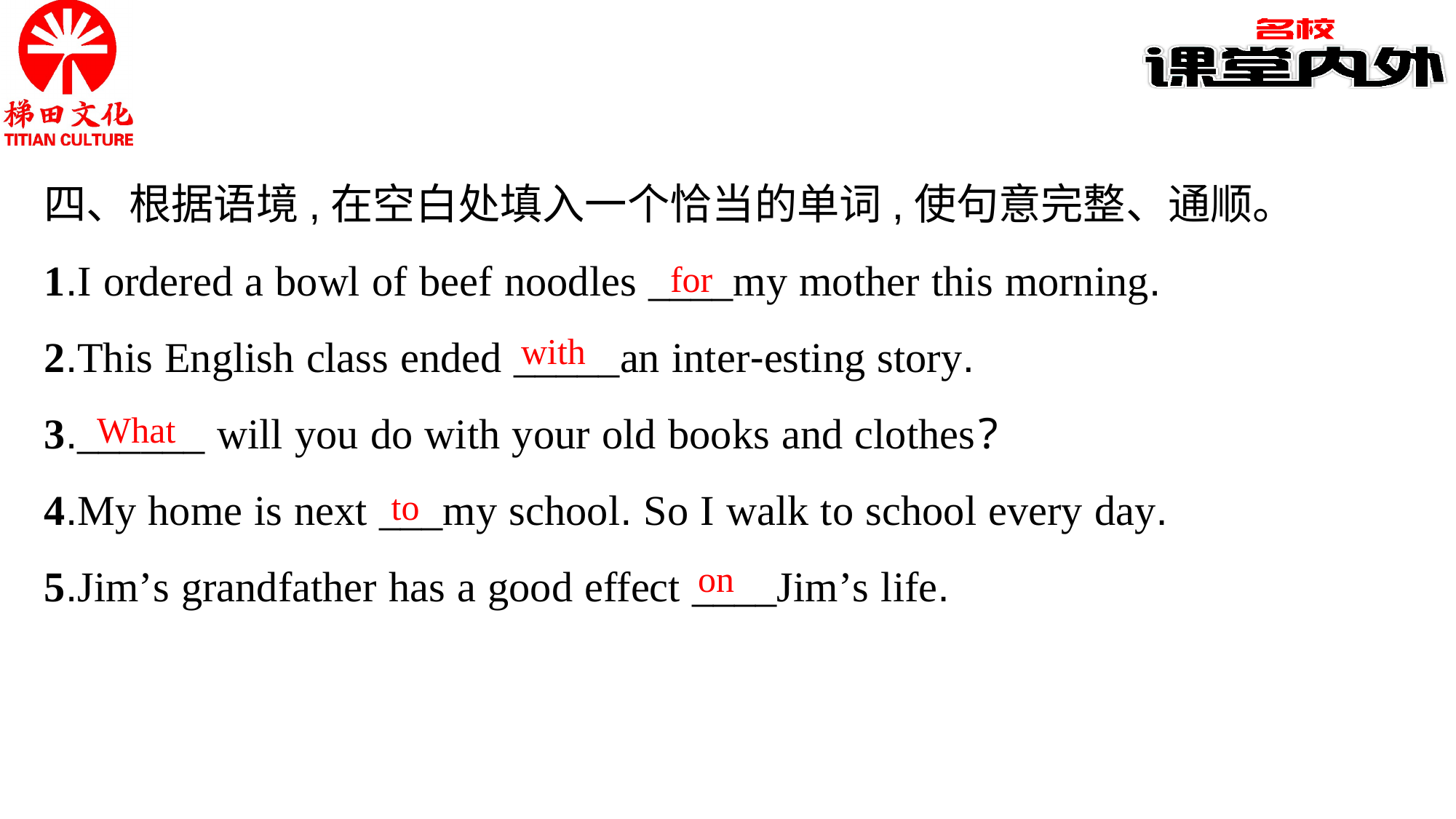

四、根据语境,在空白处填入一个恰当的单词,使句意完整、通顺。
1.I ordered a bowl of beef noodles ____my mother this morning.
2.This English class ended _____an inter-esting story.
3.______ will you do with your old books and clothes?
4.My home is next ___my school. So I walk to school every day.
5.Jim’s grandfather has a good effect ____Jim’s life.
for
with
What
to
on